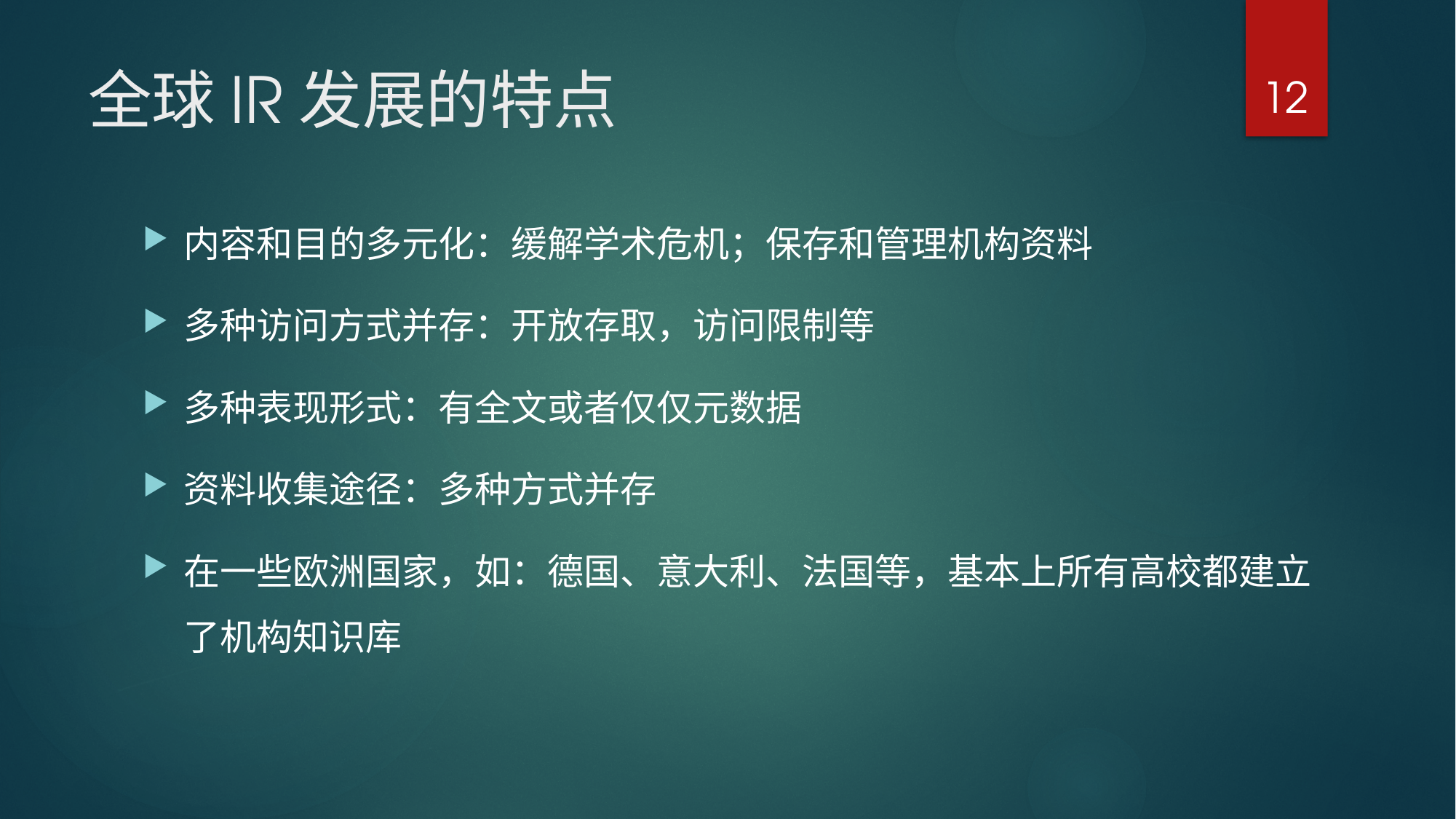

12
# 全球IR发展的特点
内容和目的多元化：缓解学术危机；保存和管理机构资料
多种访问方式并存：开放存取，访问限制等
多种表现形式：有全文或者仅仅元数据
资料收集途径：多种方式并存
在一些欧洲国家，如：德国、意大利、法国等，基本上所有高校都建立了机构知识库